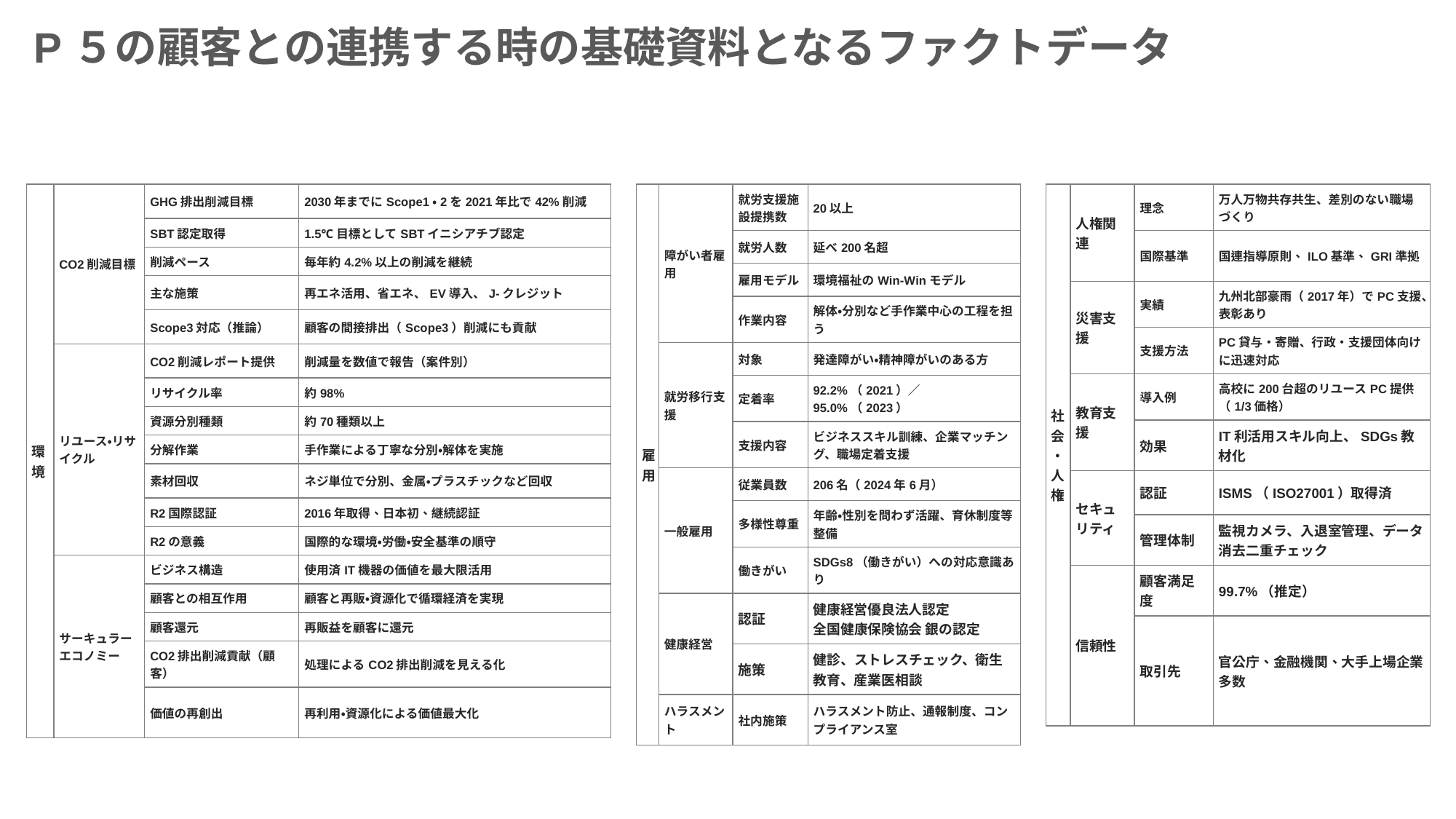

P５の顧客との連携する時の基礎資料となるファクトデータ
| 環境 | CO2削減目標 | GHG排出削減目標 | 2030年までにScope1・2を2021年比で42%削減 |
| --- | --- | --- | --- |
|  |  | SBT認定取得 | 1.5℃目標としてSBTイニシアチブ認定 |
|  |  | 削減ペース | 毎年約4.2%以上の削減を継続 |
|  |  | 主な施策 | 再エネ活用、省エネ、EV導入、J-クレジット |
|  |  | Scope3対応（推論） | 顧客の間接排出（Scope3）削減にも貢献 |
|  | リユース・リサイクル | CO2削減レポート提供 | 削減量を数値で報告（案件別） |
|  |  | リサイクル率 | 約98% |
|  |  | 資源分別種類 | 約70種類以上 |
|  |  | 分解作業 | 手作業による丁寧な分別・解体を実施 |
|  |  | 素材回収 | ネジ単位で分別、金属・プラスチックなど回収 |
|  |  | R2国際認証 | 2016年取得、日本初、継続認証 |
|  |  | R2の意義 | 国際的な環境・労働・安全基準の順守 |
|  | サーキュラーエコノミー | ビジネス構造 | 使用済IT機器の価値を最大限活用 |
|  |  | 顧客との相互作用 | 顧客と再販・資源化で循環経済を実現 |
|  |  | 顧客還元 | 再販益を顧客に還元 |
|  |  | CO2排出削減貢献（顧客） | 処理によるCO2排出削減を見える化 |
|  |  | 価値の再創出 | 再利用・資源化による価値最大化 |
| 社会・人権 | 人権関連 | 理念 | 万人万物共存共生、差別のない職場づくり |
| --- | --- | --- | --- |
|  |  | 国際基準 | 国連指導原則、ILO基準、GRI準拠 |
|  | 災害支援 | 実績 | 九州北部豪雨（2017年）でPC支援、表彰あり |
|  |  | 支援方法 | PC貸与・寄贈、行政・支援団体向けに迅速対応 |
|  | 教育支援 | 導入例 | 高校に200台超のリユースPC提供（1/3価格） |
|  |  | 効果 | IT利活用スキル向上、SDGs教材化 |
|  | セキュリティ | 認証 | ISMS（ISO27001）取得済 |
|  |  | 管理体制 | 監視カメラ、入退室管理、データ消去二重チェック |
|  | 信頼性 | 顧客満足度 | 99.7%（推定） |
|  |  | 取引先 | 官公庁、金融機関、大手上場企業多数 |
| 雇用 | 障がい者雇用 | 就労支援施設提携数 | 20以上 |
| --- | --- | --- | --- |
|  |  | 就労人数 | 延べ200名超 |
|  |  | 雇用モデル | 環境福祉のWin-Winモデル |
|  |  | 作業内容 | 解体・分別など手作業中心の工程を担う |
|  | 就労移行支援 | 対象 | 発達障がい・精神障がいのある方 |
|  |  | 定着率 | 92.2%（2021）／95.0%（2023） |
|  |  | 支援内容 | ビジネススキル訓練、企業マッチング、職場定着支援 |
|  | 一般雇用 | 従業員数 | 206名（2024年6月） |
|  |  | 多様性尊重 | 年齢・性別を問わず活躍、育休制度等整備 |
|  |  | 働きがい | SDGs8（働きがい）への対応意識あり |
|  | 健康経営 | 認証 | 健康経営優良法人認定 全国健康保険協会 銀の認定 |
|  |  | 施策 | 健診、ストレスチェック、衛生教育、産業医相談 |
|  | ハラスメント | 社内施策 | ハラスメント防止、通報制度、コンプライアンス室 |